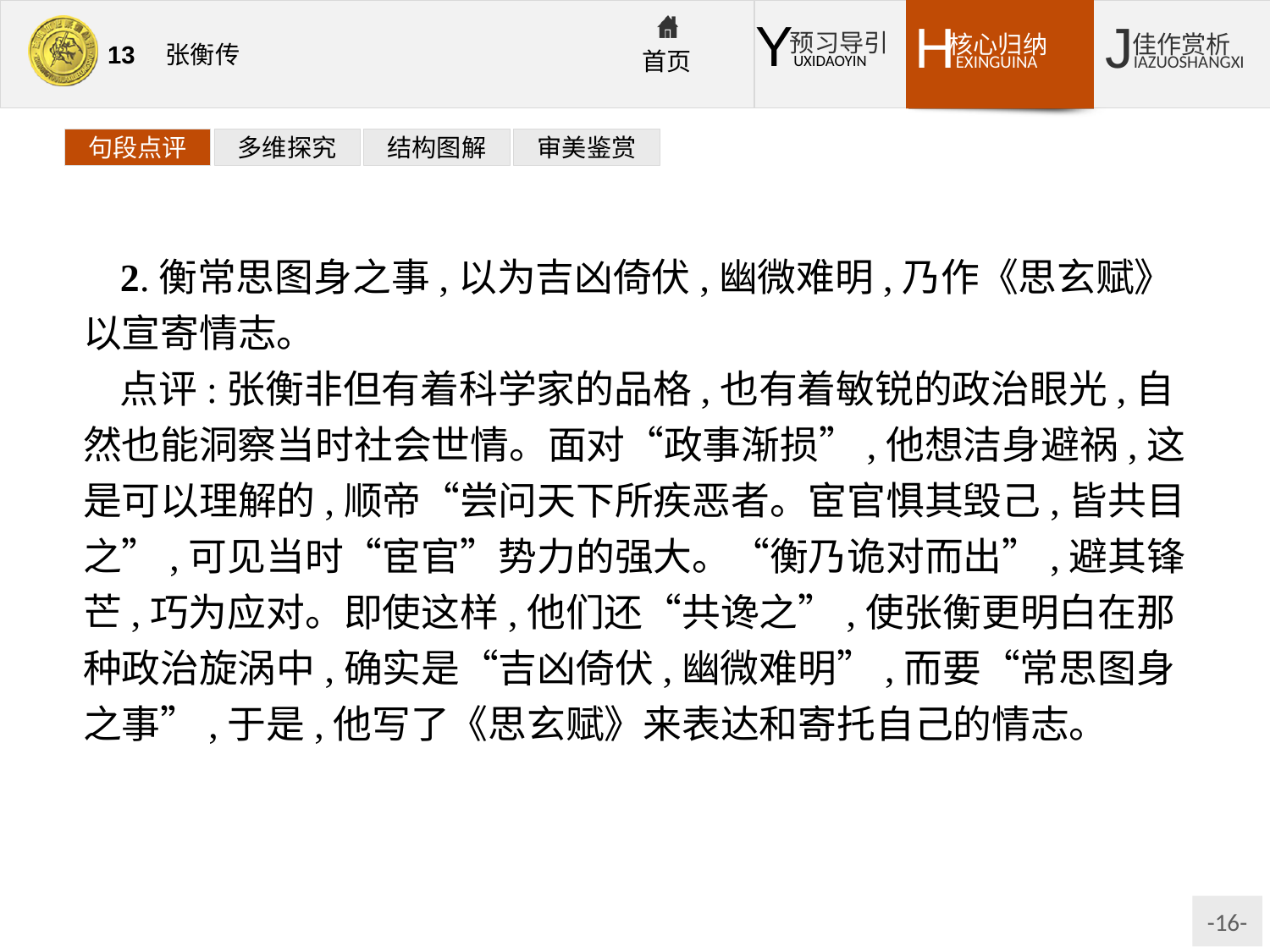

句段点评
多维探究
结构图解
审美鉴赏
2.衡常思图身之事,以为吉凶倚伏,幽微难明,乃作《思玄赋》以宣寄情志。
点评:张衡非但有着科学家的品格,也有着敏锐的政治眼光,自然也能洞察当时社会世情。面对“政事渐损”,他想洁身避祸,这是可以理解的,顺帝“尝问天下所疾恶者。宦官惧其毁己,皆共目之”,可见当时“宦官”势力的强大。“衡乃诡对而出”,避其锋芒,巧为应对。即使这样,他们还“共谗之”,使张衡更明白在那种政治旋涡中,确实是“吉凶倚伏,幽微难明”,而要“常思图身之事”,于是,他写了《思玄赋》来表达和寄托自己的情志。